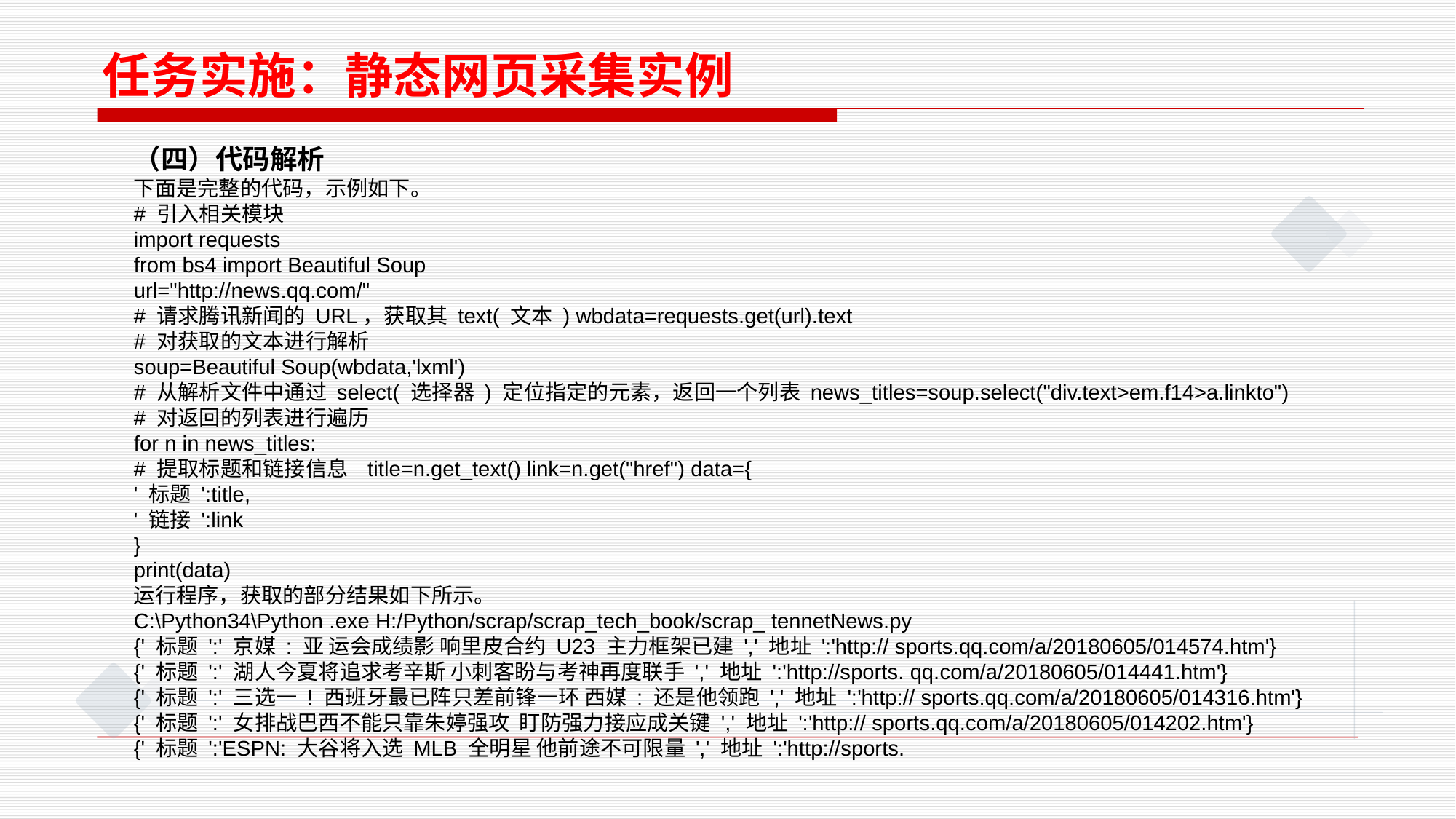

任务实施：静态网页采集实例
（四）代码解析
下面是完整的代码，示例如下。
# 引入相关模块
import requests
from bs4 import Beautiful Soup
url="http://news.qq.com/"
# 请求腾讯新闻的 URL，获取其 text( 文本 ) wbdata=requests.get(url).text
# 对获取的文本进行解析
soup=Beautiful Soup(wbdata,'lxml')
# 从解析文件中通过 select( 选择器 ) 定位指定的元素，返回一个列表 news_titles=soup.select("div.text>em.f14>a.linkto")
# 对返回的列表进行遍历
for n in news_titles:
# 提取标题和链接信息   title=n.get_text() link=n.get("href") data={
' 标题 ':title,
' 链接 ':link
}
print(data)
运行程序，获取的部分结果如下所示。
C:\Python34\Python .exe H:/Python/scrap/scrap_tech_book/scrap_ tennetNews.py
{' 标题 ':' 京媒 : 亚 运会成绩影 响里皮合约 U23 主力框架已建 ',' 地址 ':'http:// sports.qq.com/a/20180605/014574.htm'}
{' 标题 ':' 湖人今夏将追求考辛斯 小刺客盼与考神再度联手 ',' 地址 ':'http://sports. qq.com/a/20180605/014441.htm'}
{' 标题 ':' 三选一 ! 西班牙最已阵只差前锋一环 西媒 : 还是他领跑 ',' 地址 ':'http:// sports.qq.com/a/20180605/014316.htm'}
{' 标题 ':' 女排战巴西不能只靠朱婷强攻  盯防强力接应成关键 ',' 地址 ':'http:// sports.qq.com/a/20180605/014202.htm'}
{' 标题 ':'ESPN: 大谷将入选 MLB 全明星 他前途不可限量 ',' 地址 ':'http://sports.